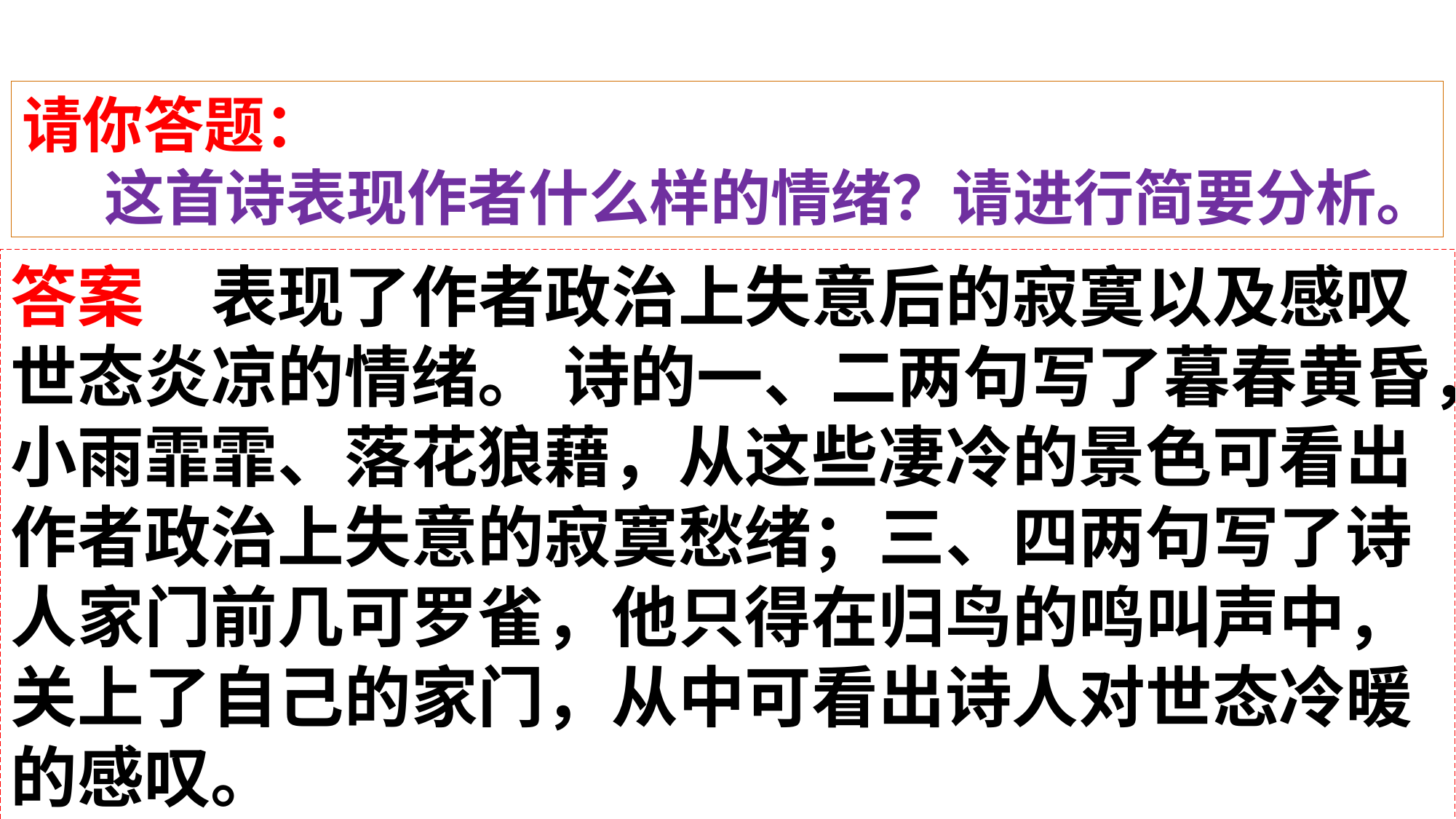

请你答题：
    这首诗表现作者什么样的情绪？请进行简要分析。
答案　表现了作者政治上失意后的寂寞以及感叹世态炎凉的情绪。 诗的一、二两句写了暮春黄昏，小雨霏霏、落花狼藉，从这些凄冷的景色可看出作者政治上失意的寂寞愁绪；三、四两句写了诗人家门前几可罗雀，他只得在归鸟的鸣叫声中，关上了自己的家门，从中可看出诗人对世态冷暖的感叹。